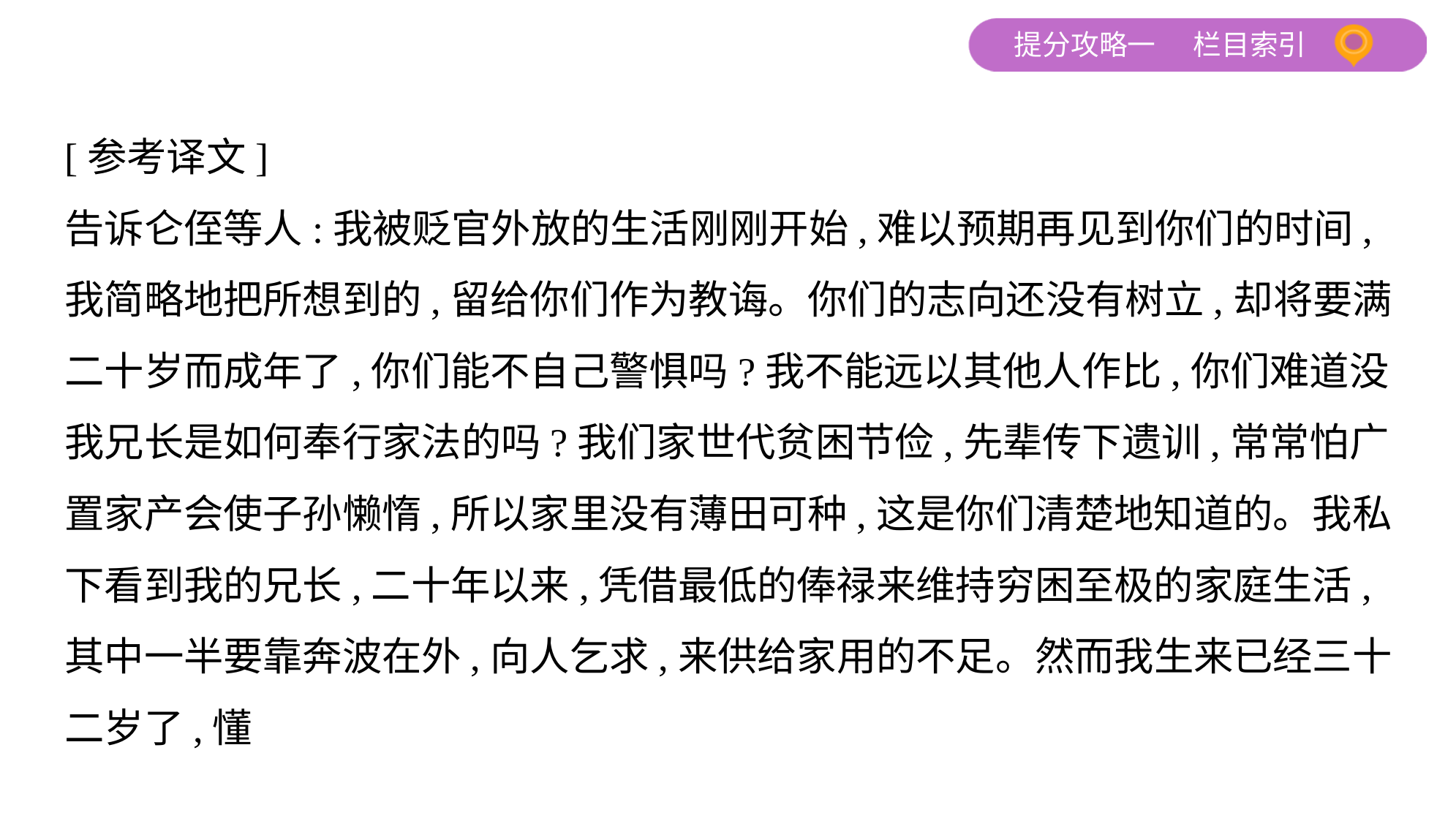

[参考译文]
告诉仑侄等人:我被贬官外放的生活刚刚开始,难以预期再见到你们的时间,我简略地把所想到的,留给你们作为教诲。你们的志向还没有树立,却将要满二十岁而成年了,你们能不自己警惧吗?我不能远以其他人作比,你们难道没我兄长是如何奉行家法的吗?我们家世代贫困节俭,先辈传下遗训,常常怕广置家产会使子孙懒惰,所以家里没有薄田可种,这是你们清楚地知道的。我私下看到我的兄长,二十年以来,凭借最低的俸禄来维持穷困至极的家庭生活,其中一半要靠奔波在外,向人乞求,来供给家用的不足。然而我生来已经三十二岁了,懂